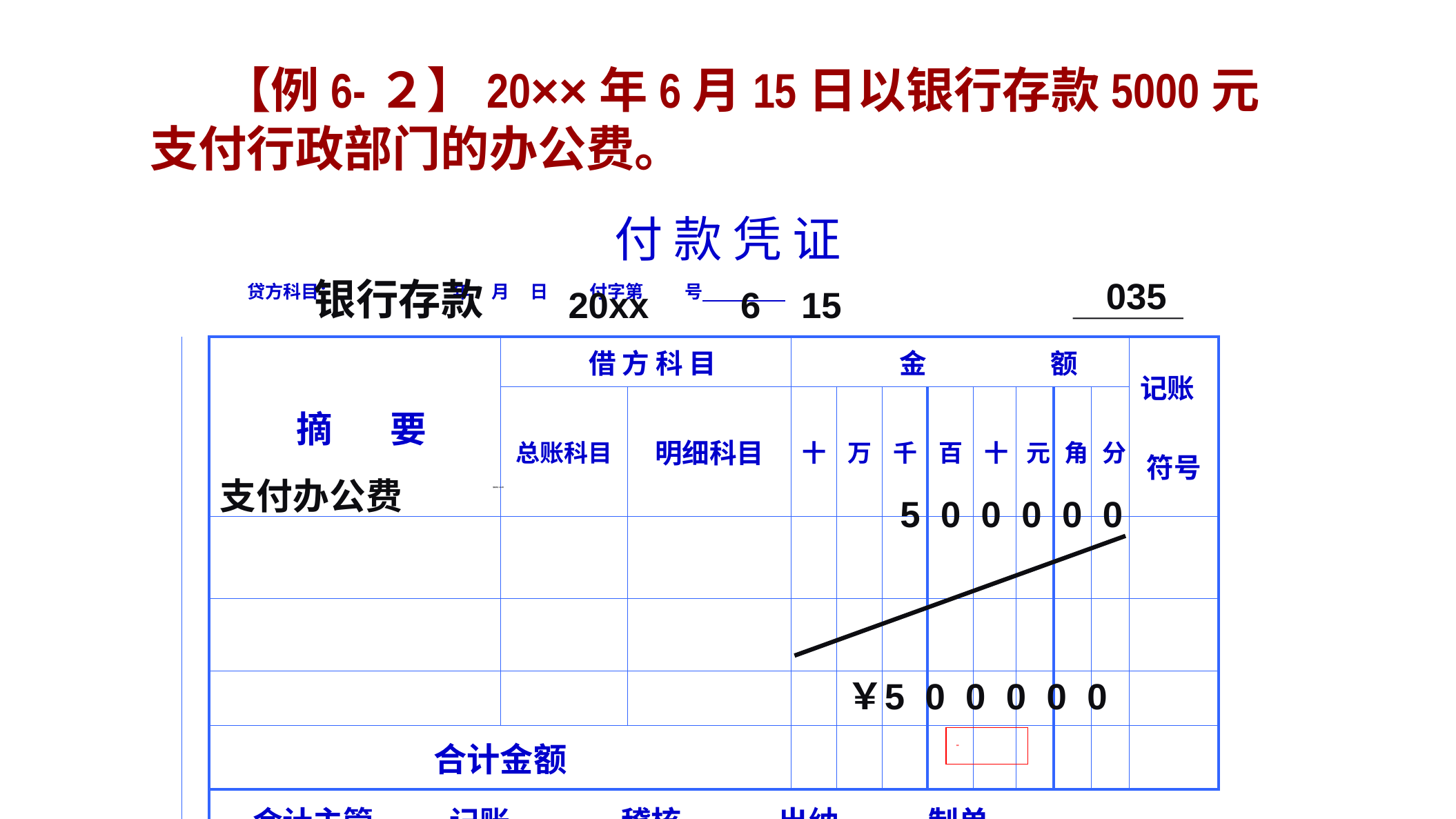

【例6-２】20××年6月15日以银行存款5000元支付行政部门的办公费。
# 付 款 凭 证
 贷方科目：                            年     月     日          付字第          号
银行存款
    035
   20xx         6    15

|  | 摘 要 | 借 方 科 目 |  | 金 额 |  |  |  |  |  |  |  | 记账 符号 |
| --- | --- | --- | --- | --- | --- | --- | --- | --- | --- | --- | --- | --- |
|  |  | 总账科目 | 明细科目 | 十 | 万 | 千 | 百 | 十 | 元 | 角 | 分 |  |
|  |  |  |  |  |  |  |  |  |  |  |  |  |
|  |  |  |  |  |  |  |  |  |  |  |  |  |
|  |  |  |  |  |  |  |  |  |  |  |  |  |
|  | 合计金额 |  |  |  |  |  |  |  |  |  |  |  |
|  | 会计主管 记账 稽核 出纳 制单 |  |  |  |  |  |  |  |  |  |  |  |
 支付办公费
 管理费用   办公费
       5  0  0  0  0  0

￥  5  0  0  0  0  0
张静